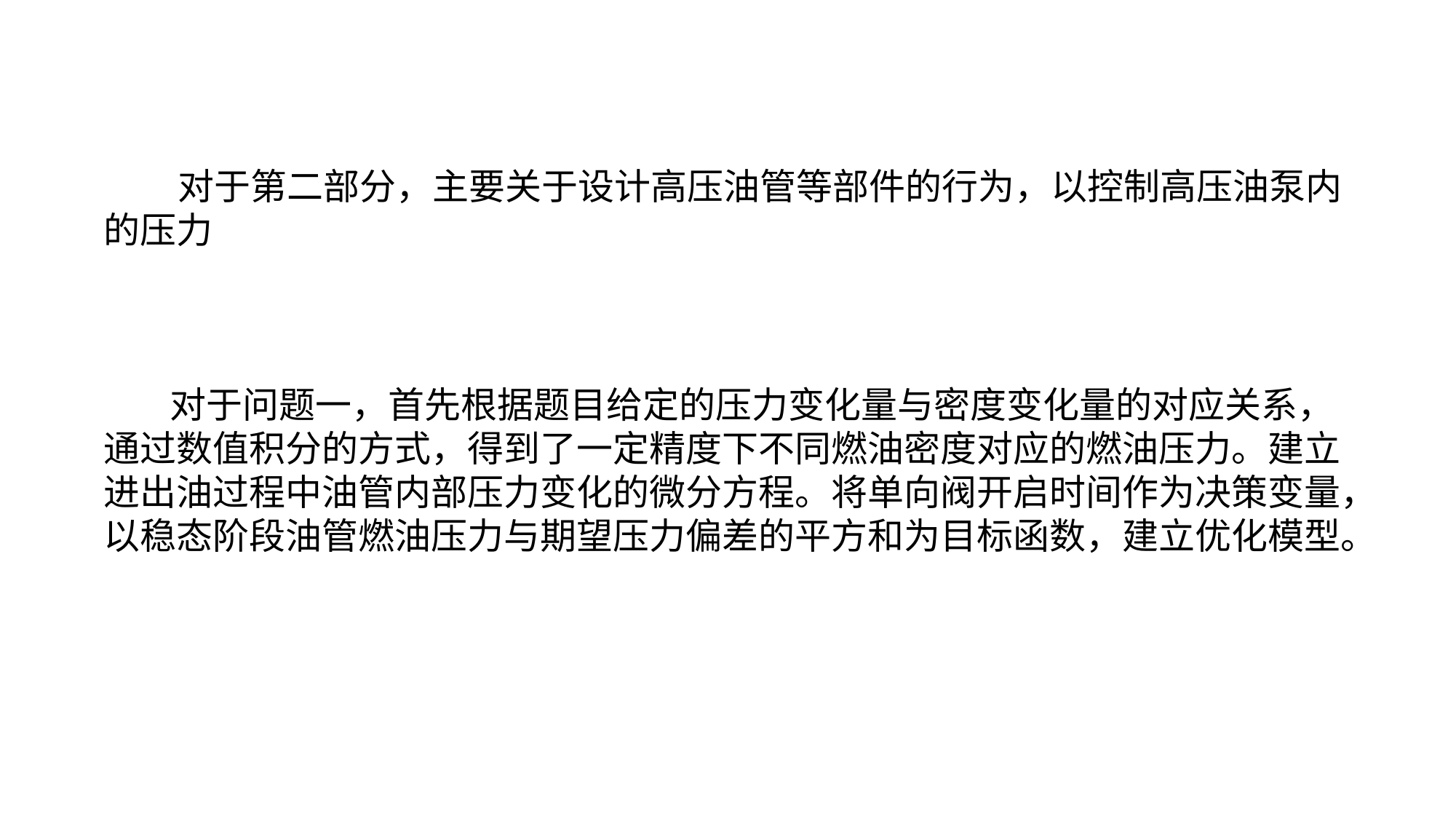

对于第二部分，主要关于设计高压油管等部件的行为，以控制高压油泵内的压力

       对于问题一，首先根据题目给定的压力变化量与密度变化量的对应关系，通过数值积分的方式，得到了一定精度下不同燃油密度对应的燃油压力。建立进出油过程中油管内部压力变化的微分方程。将单向阀开启时间作为决策变量，以稳态阶段油管燃油压力与期望压力偏差的平方和为目标函数，建立优化模型。